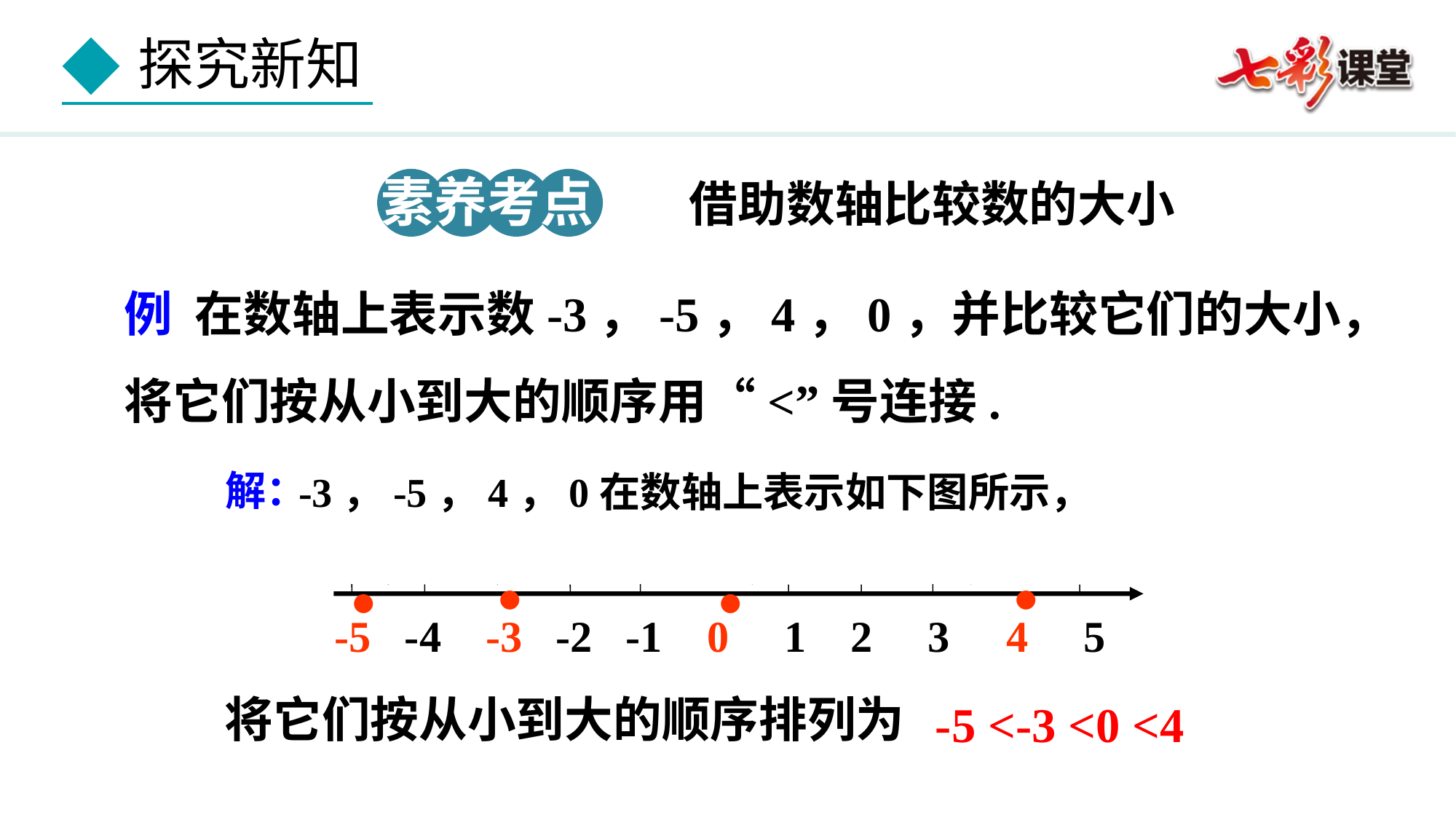

素养考点 1

借助数轴比较数的大小
例  在数轴上表示数-3，-5，4，0，并比较它们的大小，将它们按从小到大的顺序用“<”号连接.
解：
-3，-5，4，0在数轴上表示如下图所示，
●
●
●
●

-5   -4    -3   -2   -1    0     1    2     3     4     5
将它们按从小到大的顺序排列为
-5 <-3 <0 <4